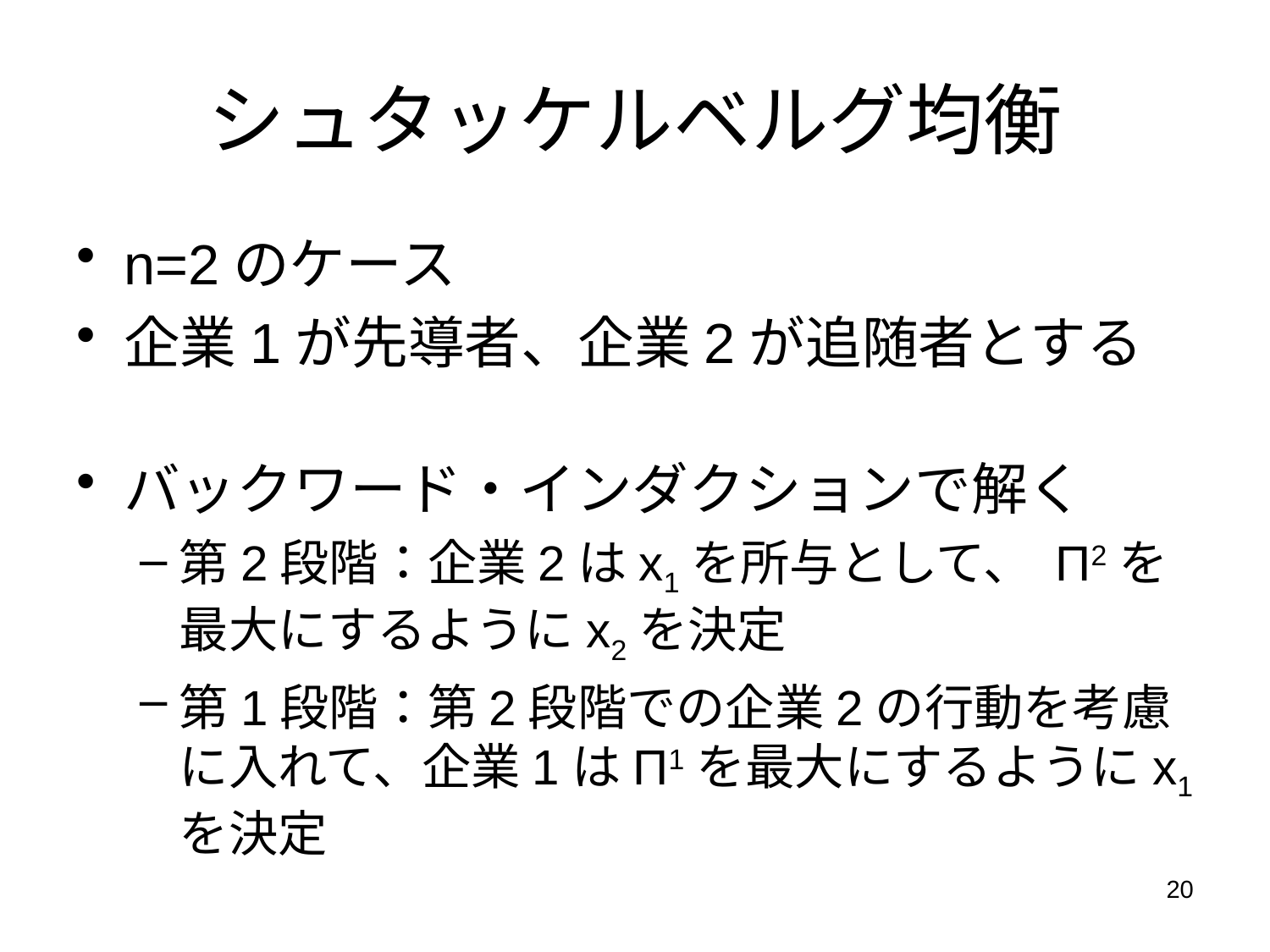

# シュタッケルベルグ均衡
n=2のケース
企業1が先導者、企業2が追随者とする

バックワード・インダクションで解く
第2段階：企業2はx1を所与として、 Π2を最大にするようにx2を決定
第1段階：第2段階での企業2の行動を考慮に入れて、企業1はΠ1を最大にするようにx1を決定
20